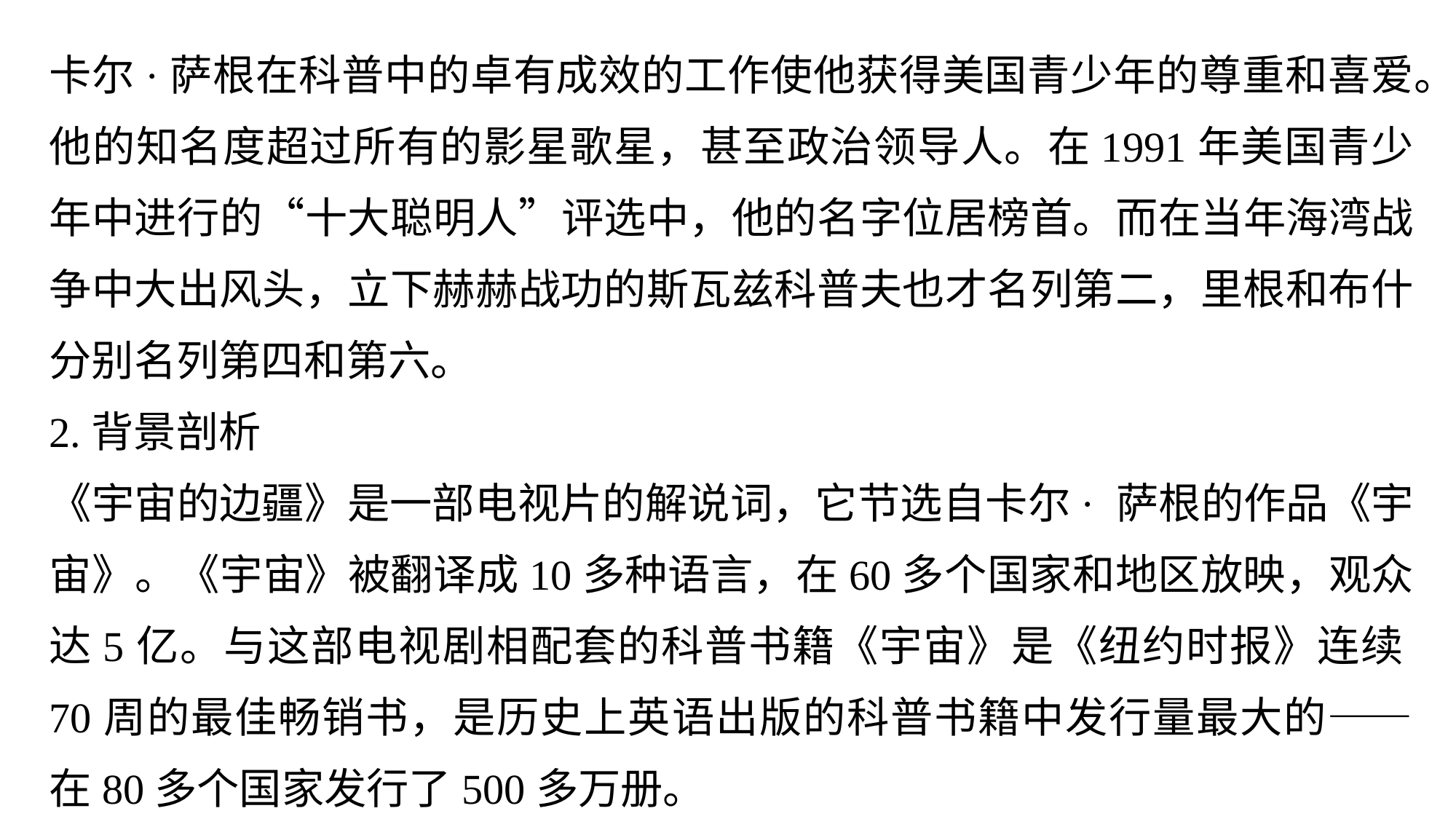

卡尔·萨根在科普中的卓有成效的工作使他获得美国青少年的尊重和喜爱。他的知名度超过所有的影星歌星，甚至政治领导人。在1991年美国青少年中进行的“十大聪明人”评选中，他的名字位居榜首。而在当年海湾战争中大出风头，立下赫赫战功的斯瓦兹科普夫也才名列第二，里根和布什分别名列第四和第六。
2.背景剖析
《宇宙的边疆》是一部电视片的解说词，它节选自卡尔· 萨根的作品《宇宙》。《宇宙》被翻译成10多种语言，在60多个国家和地区放映，观众达5亿。与这部电视剧相配套的科普书籍《宇宙》是《纽约时报》连续70周的最佳畅销书，是历史上英语出版的科普书籍中发行量最大的——在80多个国家发行了500多万册。